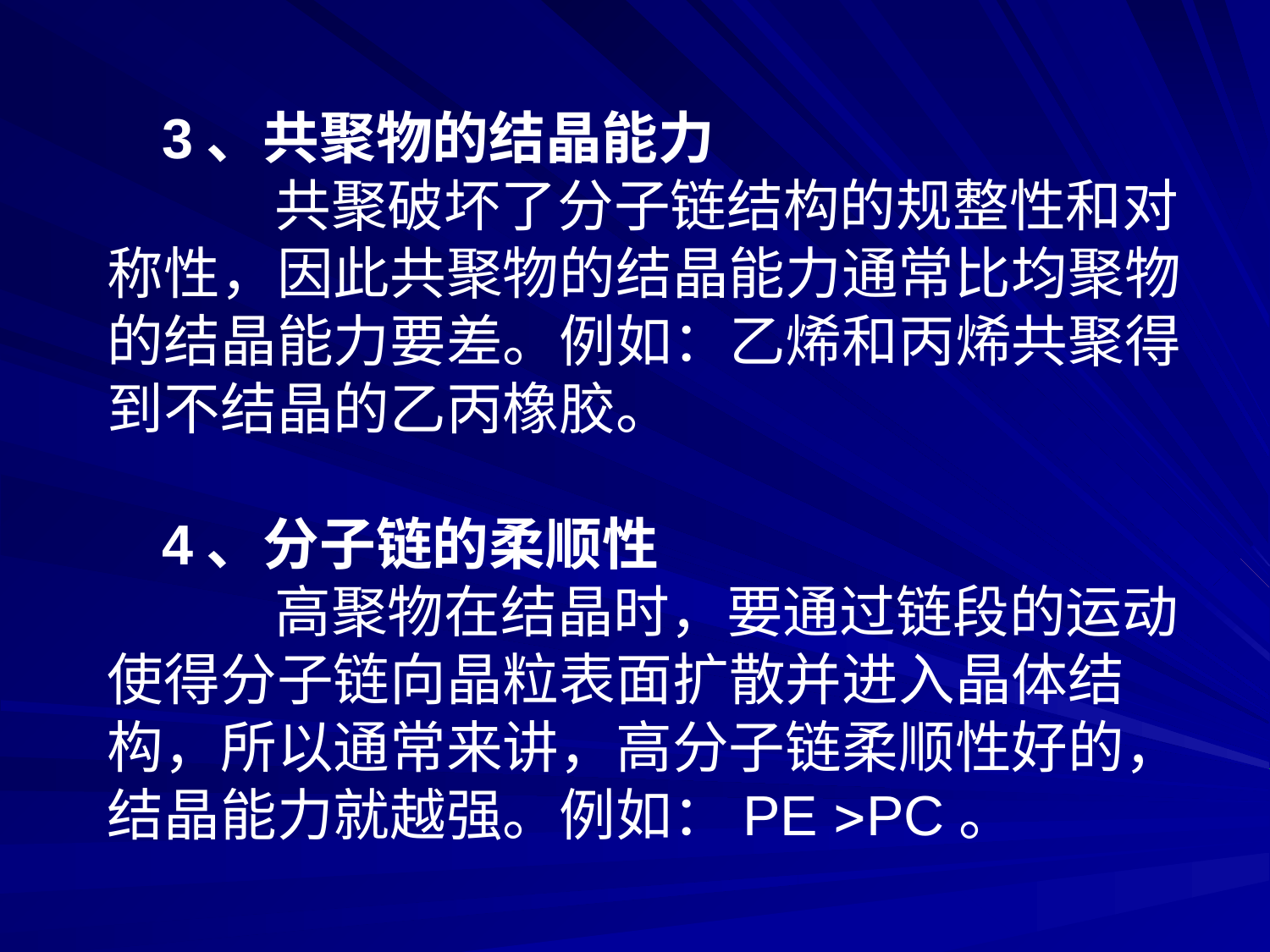

3、共聚物的结晶能力
　　共聚破坏了分子链结构的规整性和对称性，因此共聚物的结晶能力通常比均聚物的结晶能力要差。例如：乙烯和丙烯共聚得到不结晶的乙丙橡胶。

4、分子链的柔顺性
　　高聚物在结晶时，要通过链段的运动使得分子链向晶粒表面扩散并进入晶体结构，所以通常来讲，高分子链柔顺性好的，结晶能力就越强。例如：PE >PC。